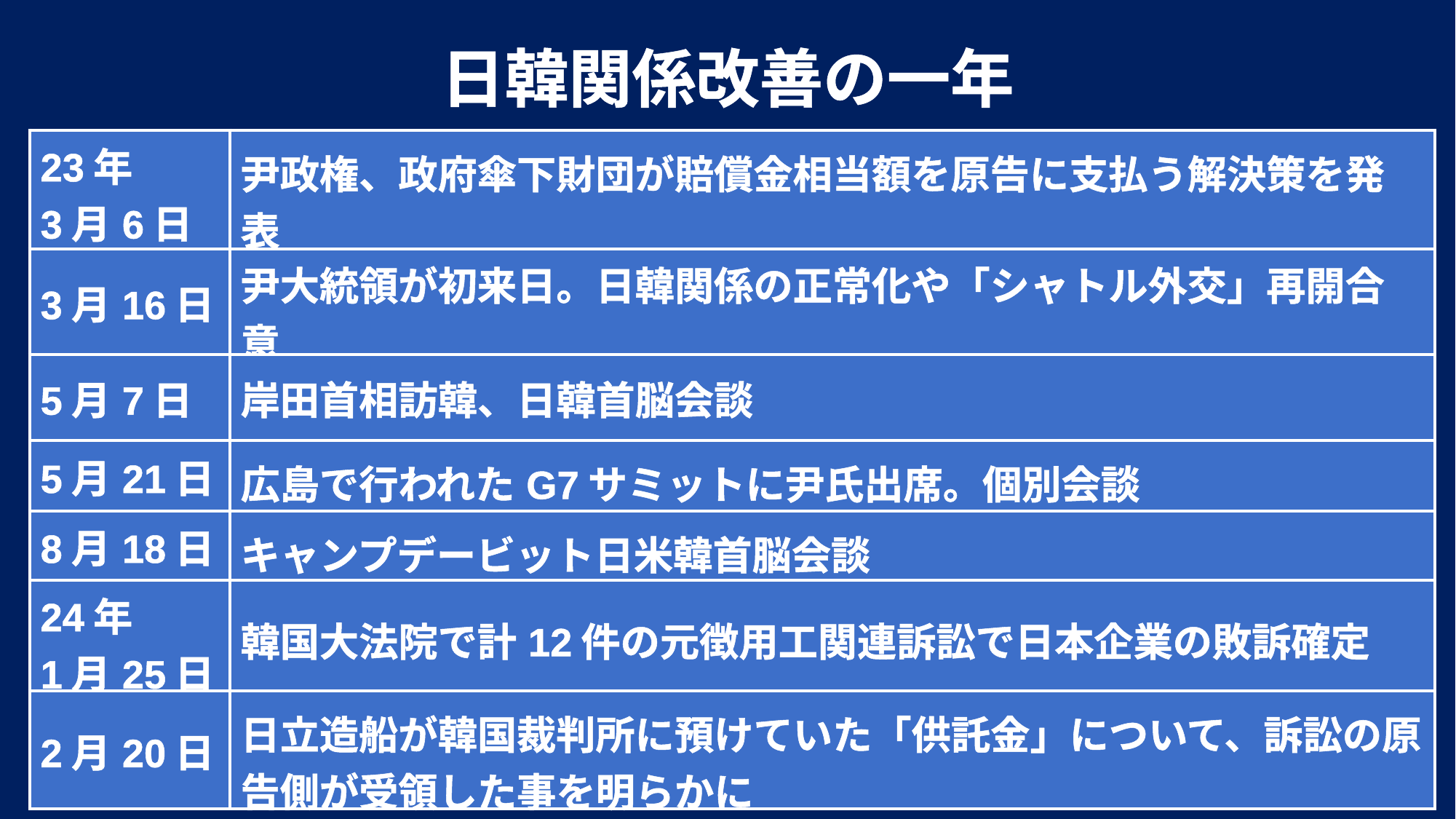

日韓関係改善の一年
| 23年 3月6日 | 尹政権、政府傘下財団が賠償金相当額を原告に支払う解決策を発表 |
| --- | --- |
| 3月16日 | 尹大統領が初来日。日韓関係の正常化や「シャトル外交」再開合意 |
| 5月7日 | 岸田首相訪韓、日韓首脳会談 |
| 5月21日 | 広島で行われたG7サミットに尹氏出席。個別会談 |
| 8月18日 | キャンプデービット日米韓首脳会談 |
| 24年 1月25日 | 韓国大法院で計12件の元徴用工関連訴訟で日本企業の敗訴確定 |
| 2月20日 | 日立造船が韓国裁判所に預けていた「供託金」について、訴訟の原告側が受領した事を明らかに |